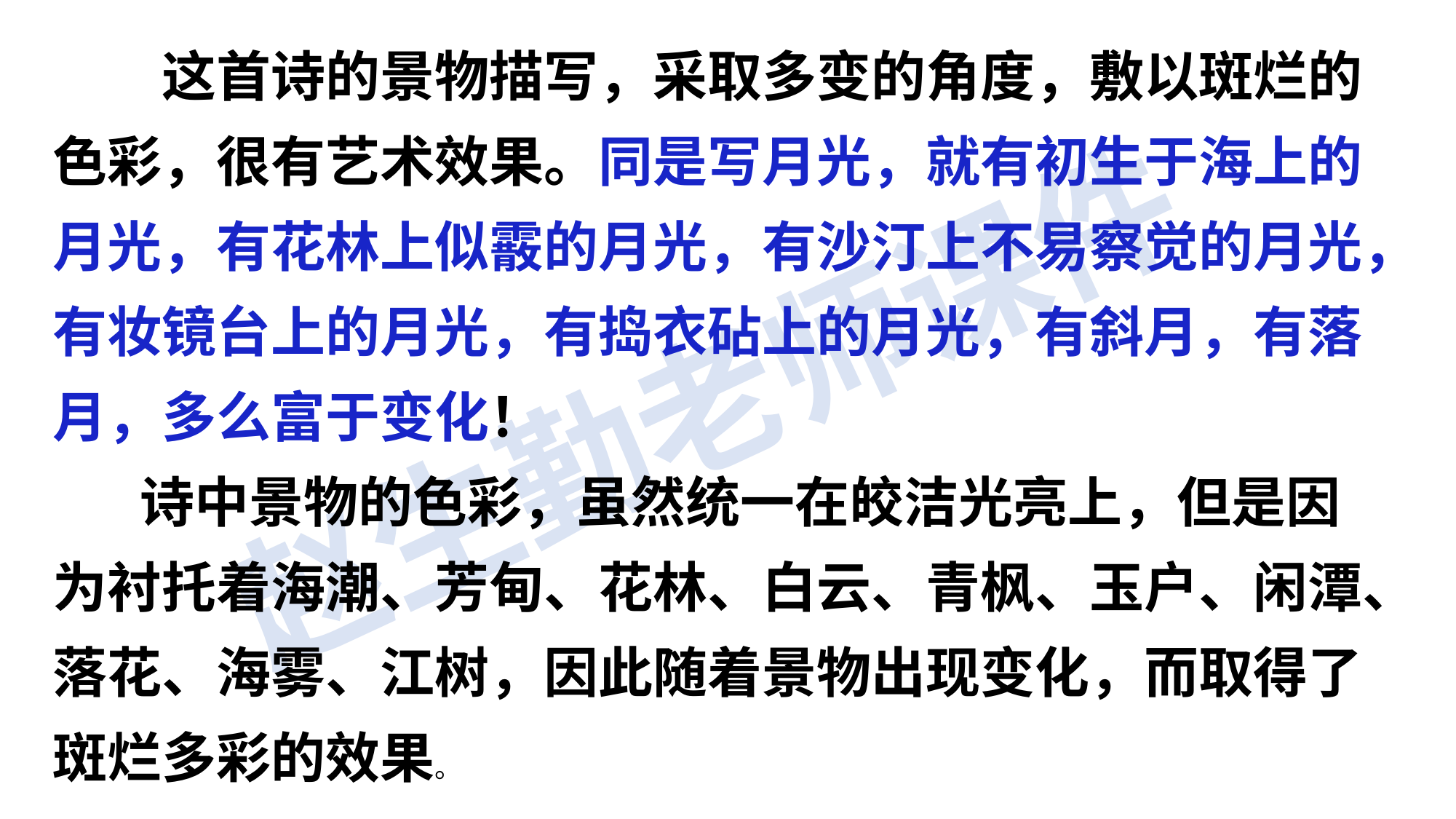

这首诗的景物描写，采取多变的角度，敷以斑烂的色彩，很有艺术效果。同是写月光，就有初生于海上的月光，有花林上似霰的月光，有沙汀上不易察觉的月光，有妆镜台上的月光，有捣衣砧上的月光，有斜月，有落月，多么富于变化！
      诗中景物的色彩，虽然统一在皎洁光亮上，但是因为衬托着海潮、芳甸、花林、白云、青枫、玉户、闲潭、落花、海雾、江树，因此随着景物出现变化，而取得了斑烂多彩的效果。